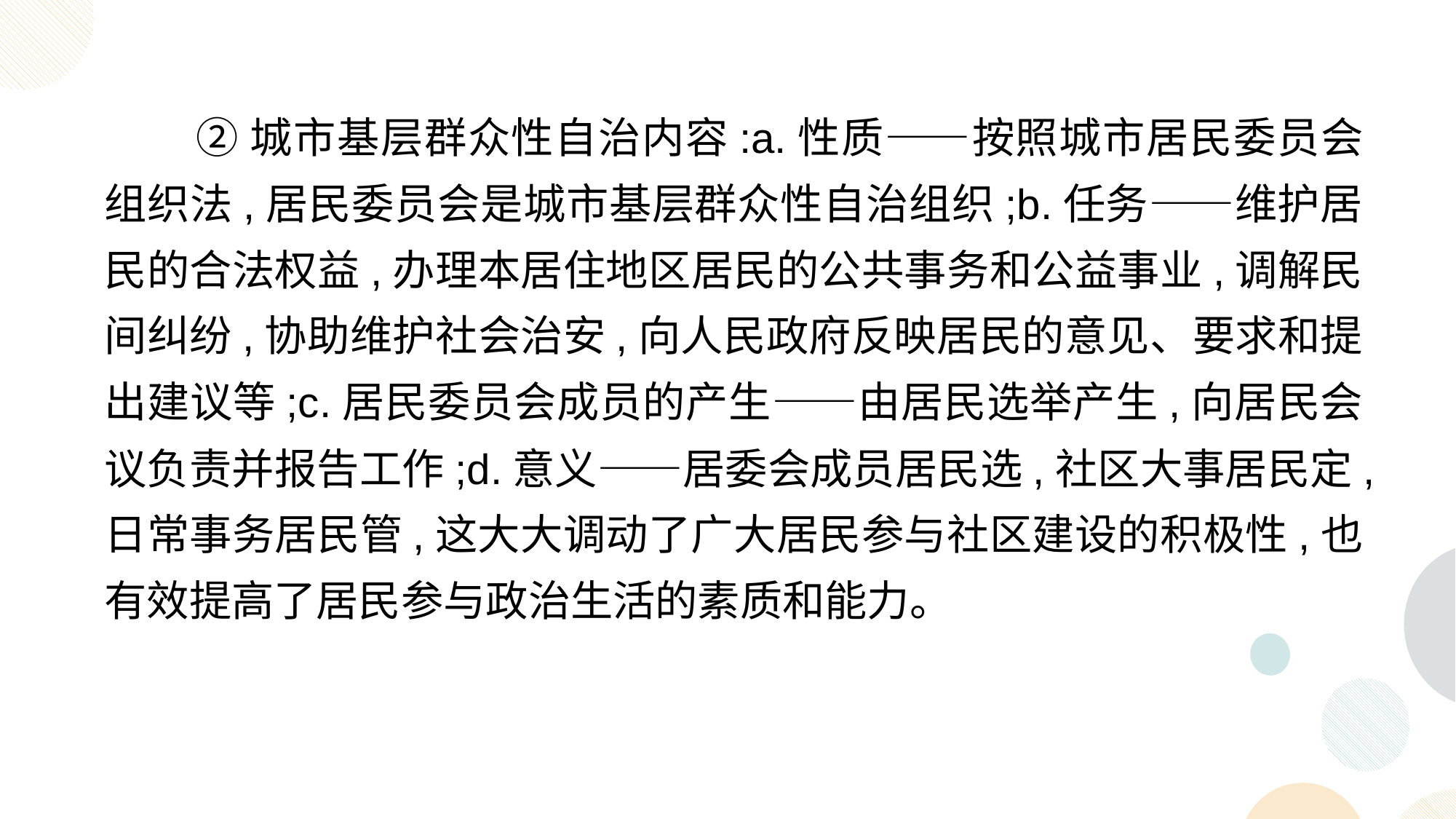

②城市基层群众性自治内容:a.性质——按照城市居民委员会组织法,居民委员会是城市基层群众性自治组织;b.任务——维护居民的合法权益,办理本居住地区居民的公共事务和公益事业,调解民间纠纷,协助维护社会治安,向人民政府反映居民的意见、要求和提出建议等;c.居民委员会成员的产生——由居民选举产生,向居民会议负责并报告工作;d.意义——居委会成员居民选,社区大事居民定,日常事务居民管,这大大调动了广大居民参与社区建设的积极性,也有效提高了居民参与政治生活的素质和能力。